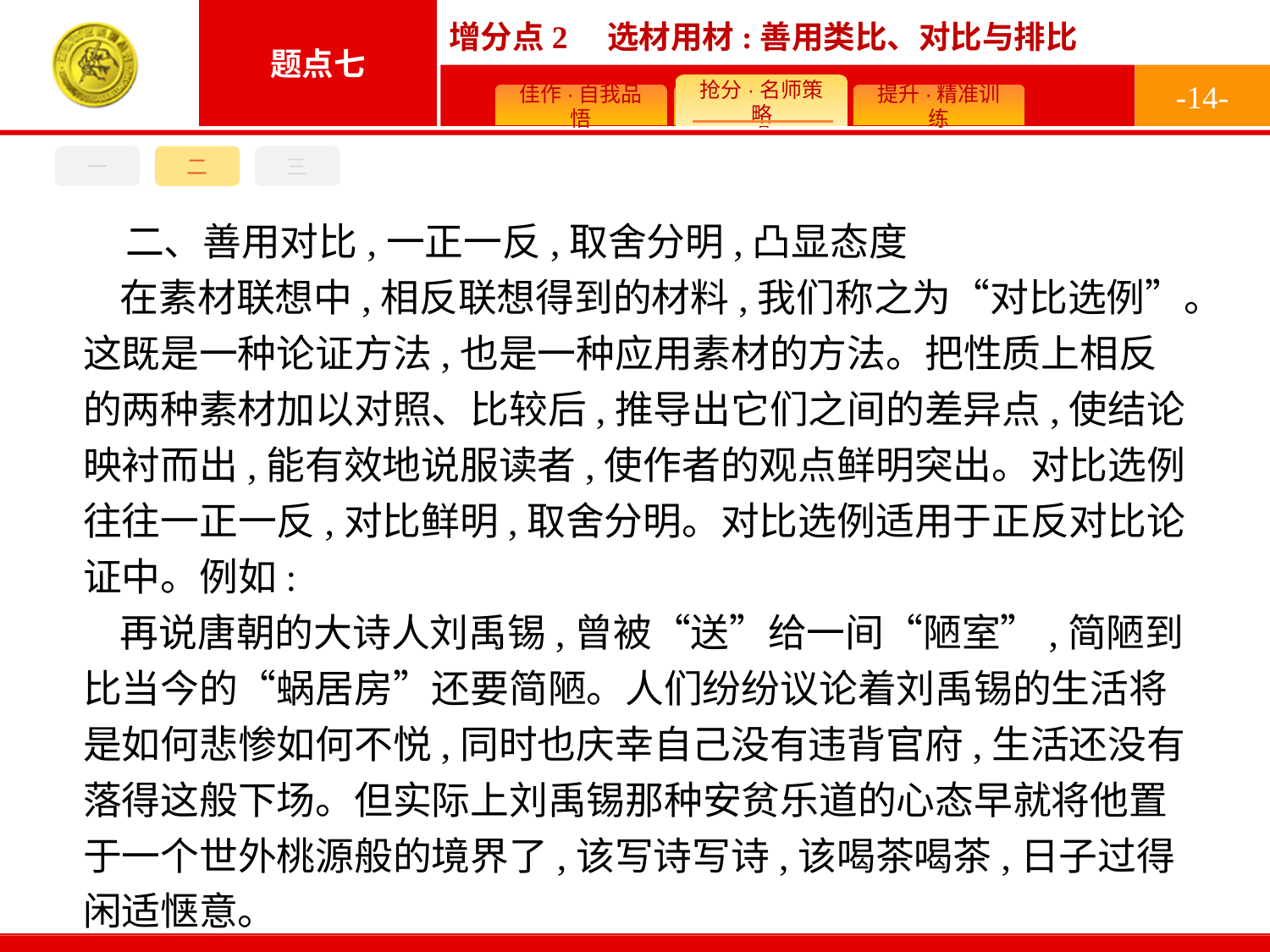

-14-
一
二
三
二、善用对比,一正一反,取舍分明,凸显态度
在素材联想中,相反联想得到的材料,我们称之为“对比选例”。这既是一种论证方法,也是一种应用素材的方法。把性质上相反的两种素材加以对照、比较后,推导出它们之间的差异点,使结论映衬而出,能有效地说服读者,使作者的观点鲜明突出。对比选例往往一正一反,对比鲜明,取舍分明。对比选例适用于正反对比论证中。例如:
再说唐朝的大诗人刘禹锡,曾被“送”给一间“陋室”,简陋到比当今的“蜗居房”还要简陋。人们纷纷议论着刘禹锡的生活将是如何悲惨如何不悦,同时也庆幸自己没有违背官府,生活还没有落得这般下场。但实际上刘禹锡那种安贫乐道的心态早就将他置于一个世外桃源般的境界了,该写诗写诗,该喝茶喝茶,日子过得闲适惬意。